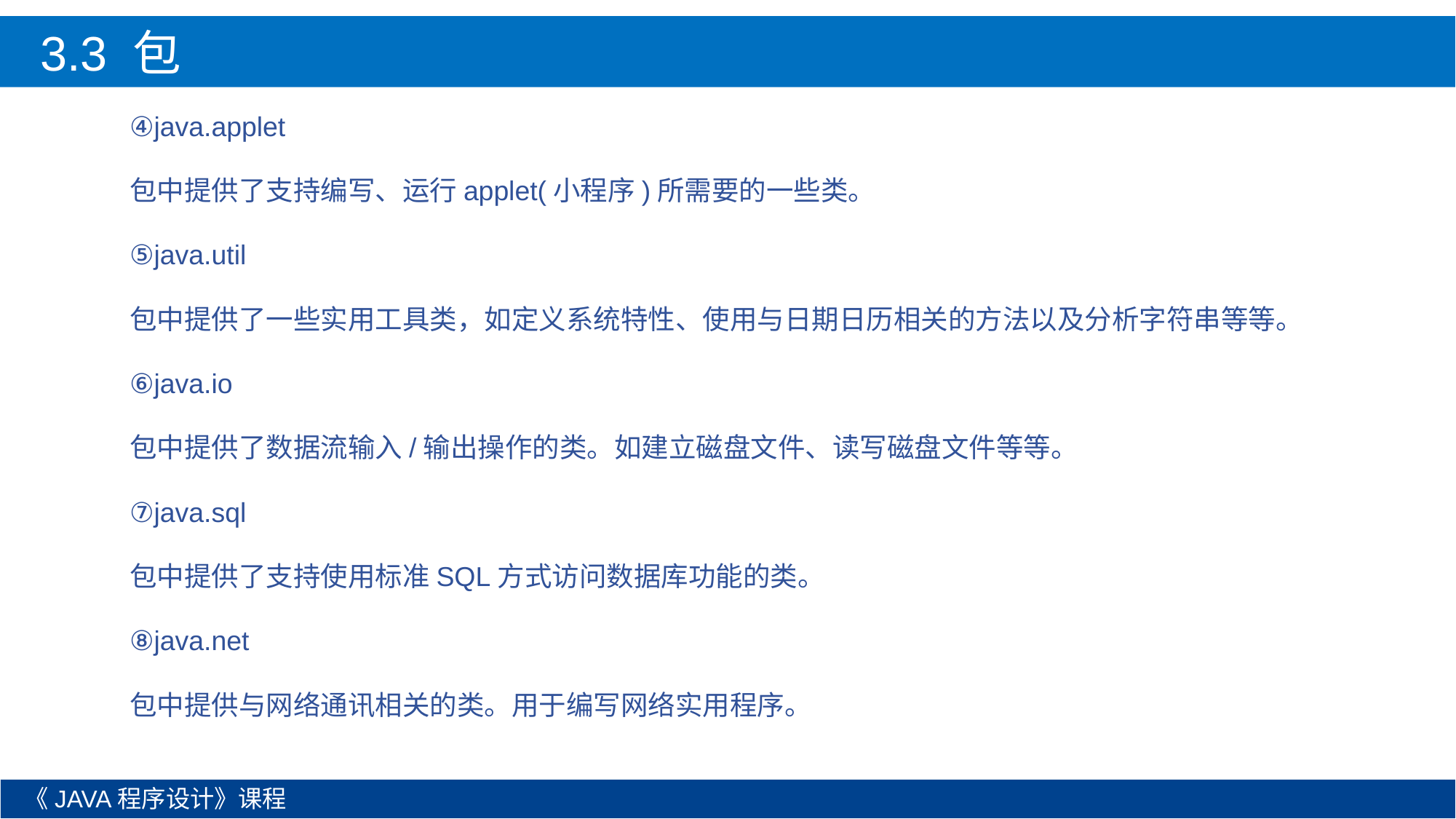

3.3 包
④java.applet
包中提供了支持编写、运行applet(小程序)所需要的一些类。
⑤java.util
包中提供了一些实用工具类，如定义系统特性、使用与日期日历相关的方法以及分析字符串等等。
⑥java.io
包中提供了数据流输入/输出操作的类。如建立磁盘文件、读写磁盘文件等等。
⑦java.sql
包中提供了支持使用标准SQL方式访问数据库功能的类。
⑧java.net
包中提供与网络通讯相关的类。用于编写网络实用程序。
《JAVA程序设计》课程